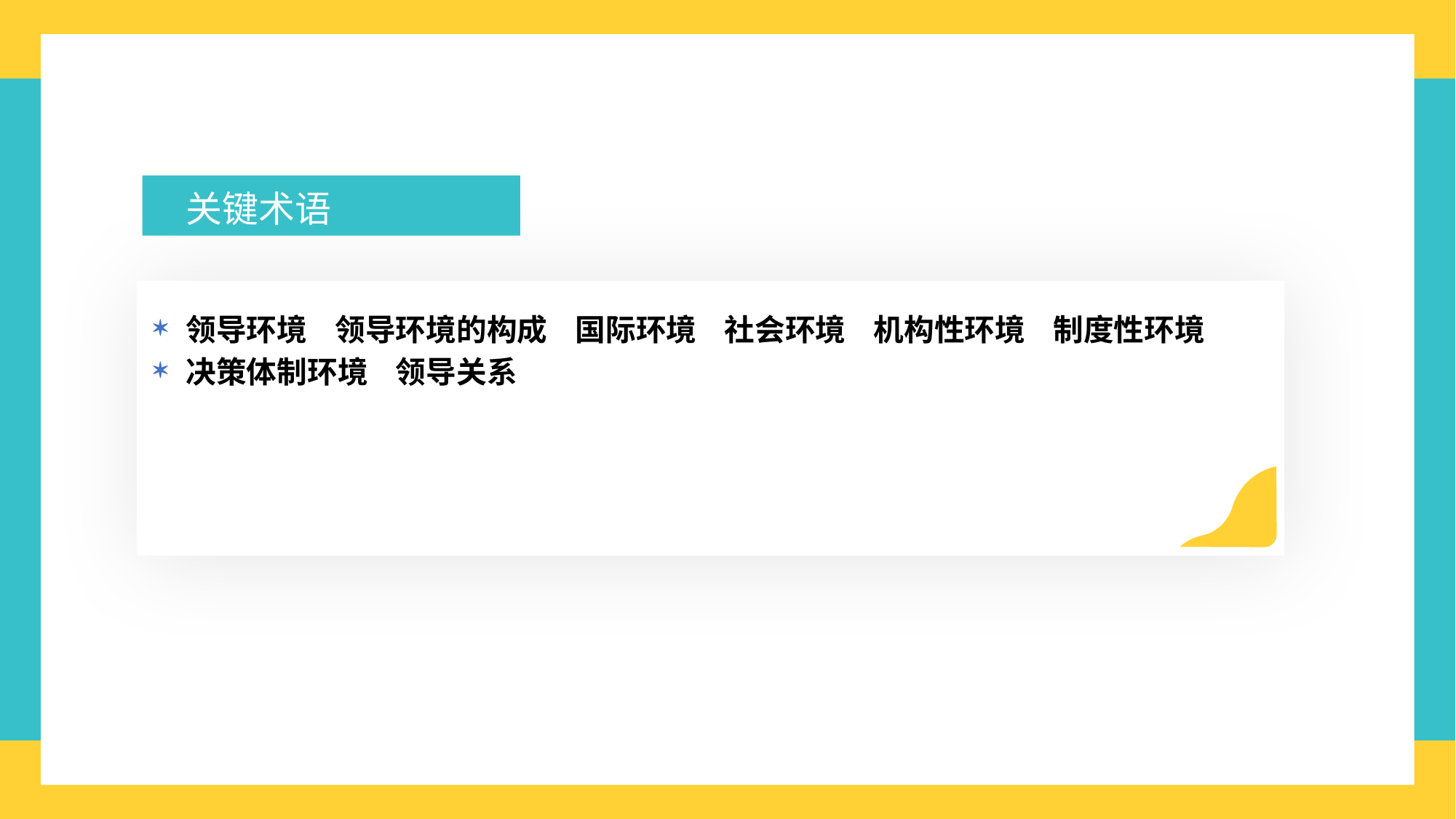

关键术语

领导环境    领导环境的构成    国际环境    社会环境    机构性环境    制度性环境
决策体制环境    领导关系